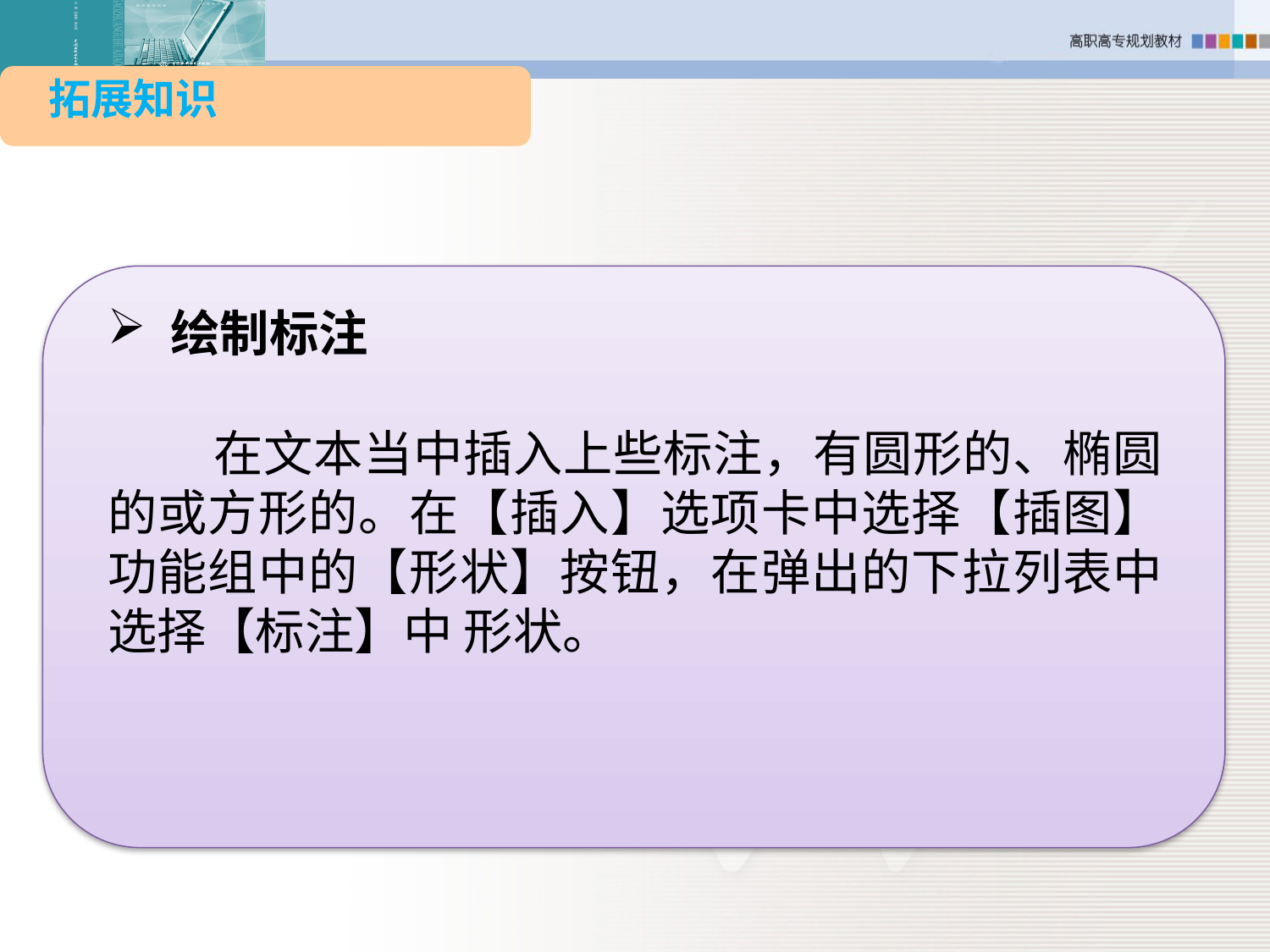

拓展知识

绘制标注
        在文本当中插入上些标注，有圆形的、椭圆的或方形的。在【插入】选项卡中选择【插图】功能组中的【形状】按钮，在弹出的下拉列表中选择【标注】中 形状。